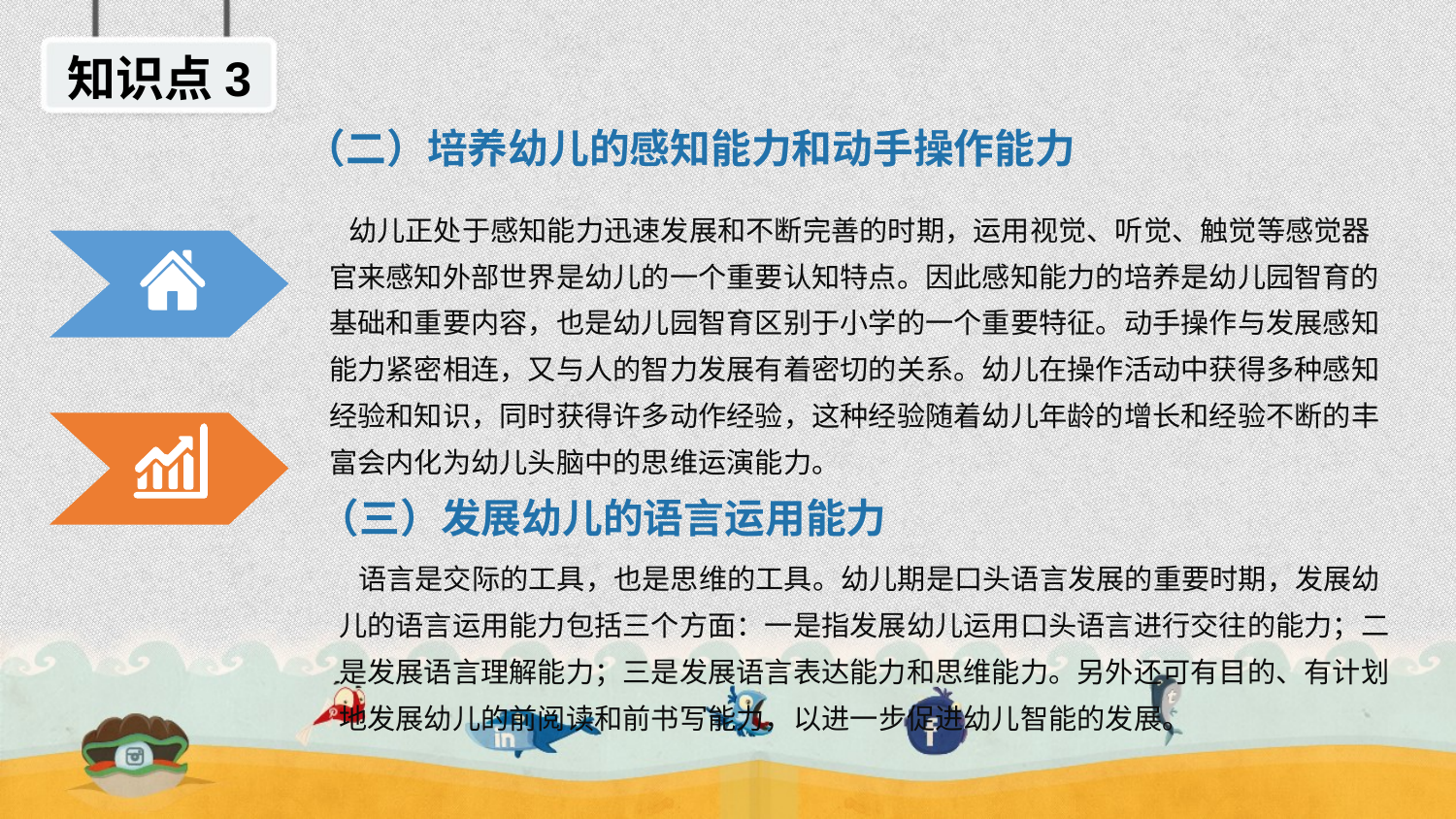

知识点3
（二）培养幼儿的感知能力和动手操作能力
  幼儿正处于感知能力迅速发展和不断完善的时期，运用视觉、听觉、触觉等感觉器官来感知外部世界是幼儿的一个重要认知特点。因此感知能力的培养是幼儿园智育的基础和重要内容，也是幼儿园智育区别于小学的一个重要特征。动手操作与发展感知能力紧密相连，又与人的智力发展有着密切的关系。幼儿在操作活动中获得多种感知经验和知识，同时获得许多动作经验，这种经验随着幼儿年龄的增长和经验不断的丰富会内化为幼儿头脑中的思维运演能力。

（三）发展幼儿的语言运用能力
  语言是交际的工具，也是思维的工具。幼儿期是口头语言发展的重要时期，发展幼儿的语言运用能力包括三个方面：一是指发展幼儿运用口头语言进行交往的能力；二是发展语言理解能力；三是发展语言表达能力和思维能力。另外还可有目的、有计划地发展幼儿的前阅读和前书写能力，以进一步促进幼儿智能的发展。